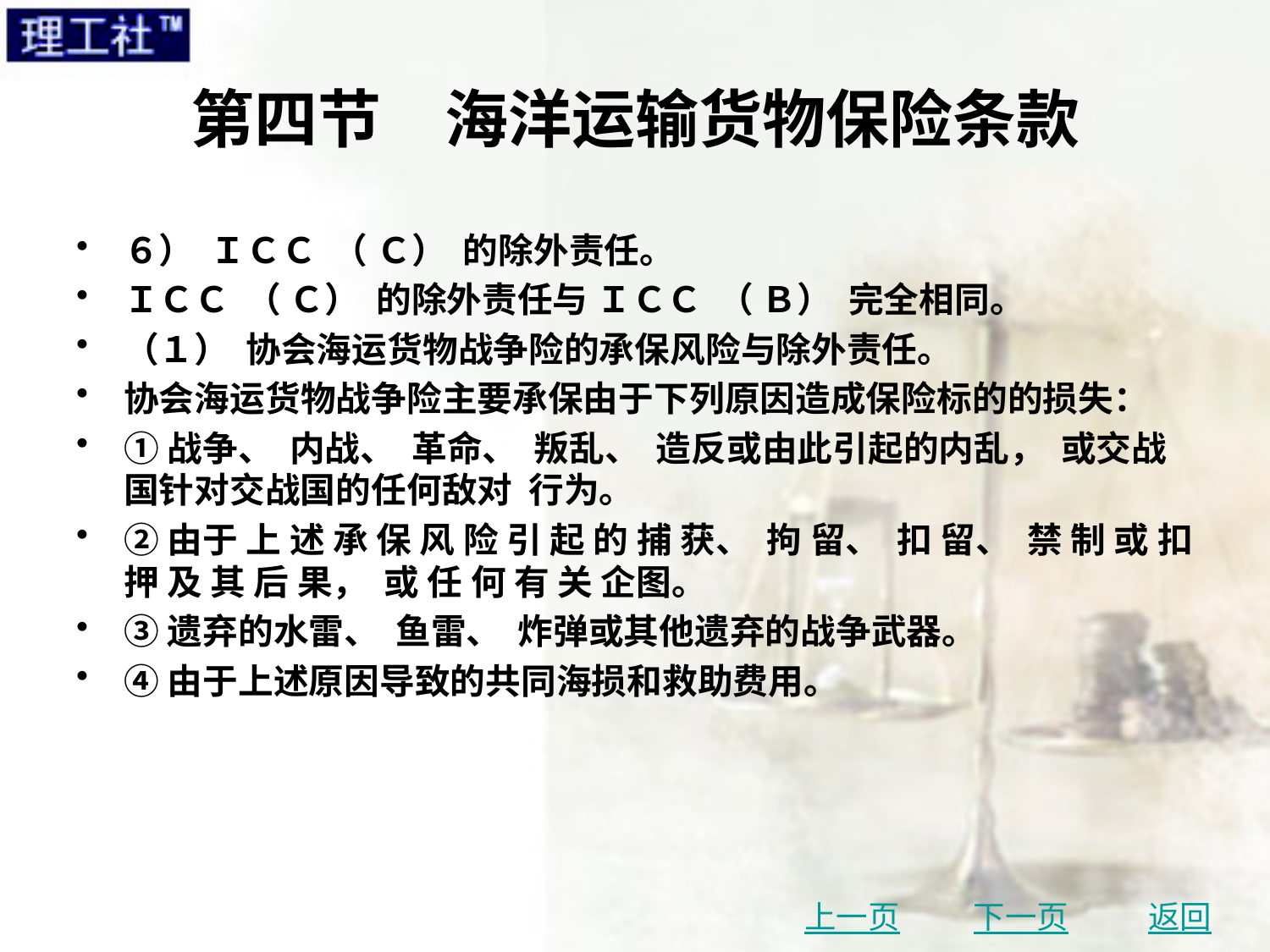

# 第四节　海洋运输货物保险条款
６）  ＩＣＣ  （ Ｃ）  的除外责任。
ＩＣＣ  （ Ｃ）  的除外责任与 ＩＣＣ  （ Ｂ）  完全相同。
（１）  协会海运货物战争险的承保风险与除外责任。
协会海运货物战争险主要承保由于下列原因造成保险标的的损失：
①战争、  内战、  革命、  叛乱、  造反或由此引起的内乱，  或交战国针对交战国的任何敌对  行为。
②由于 上 述 承 保 风 险 引 起 的 捕 获、  拘 留、  扣 留、  禁 制 或 扣 押 及 其 后 果，  或 任 何 有 关 企图。
③遗弃的水雷、  鱼雷、  炸弹或其他遗弃的战争武器。
④由于上述原因导致的共同海损和救助费用。

上一页
下一页
返回